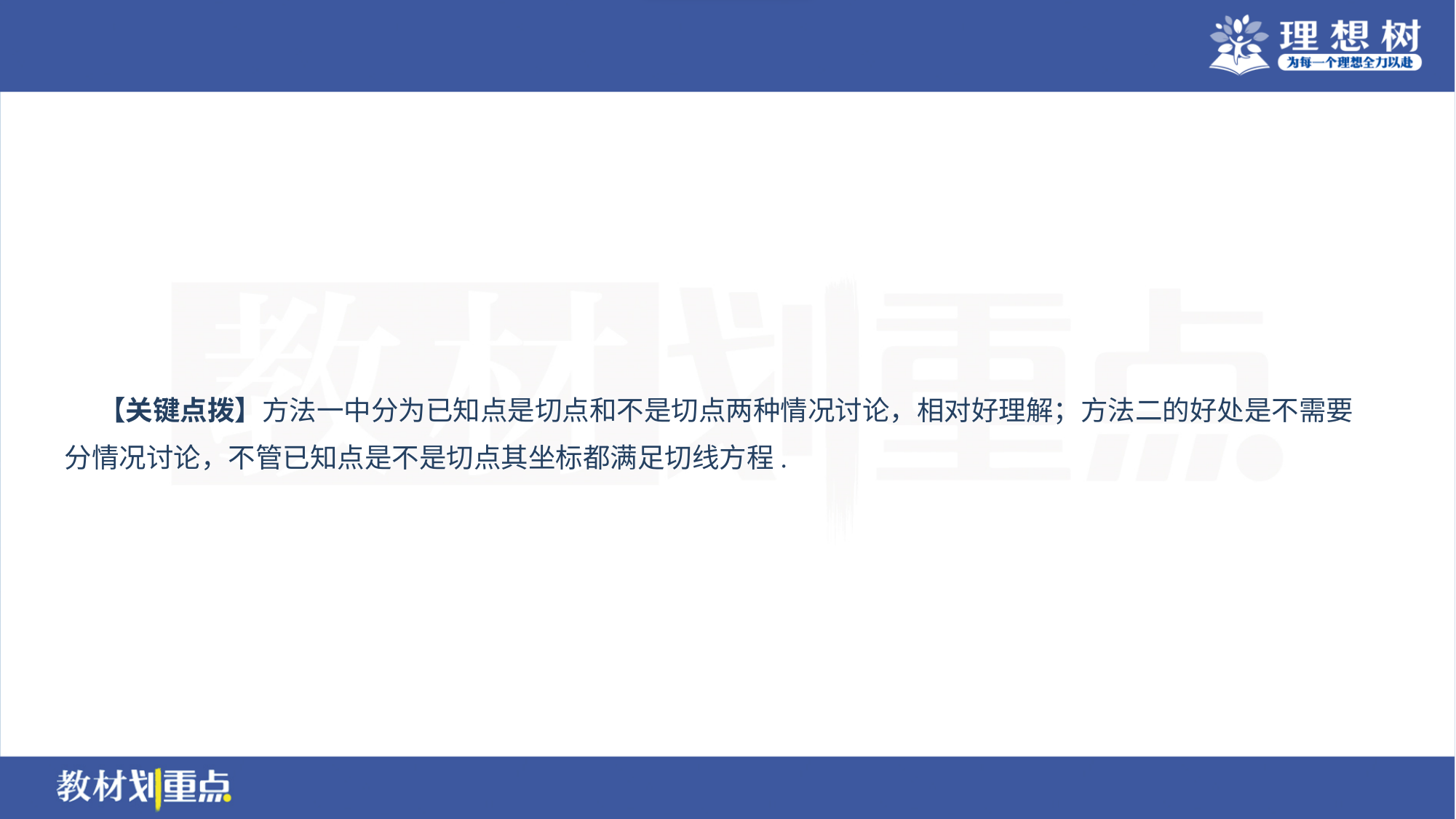

【关键点拨】方法一中分为已知点是切点和不是切点两种情况讨论，相对好理解；方法二的好处是不需要
分情况讨论，不管已知点是不是切点其坐标都满足切线方程.